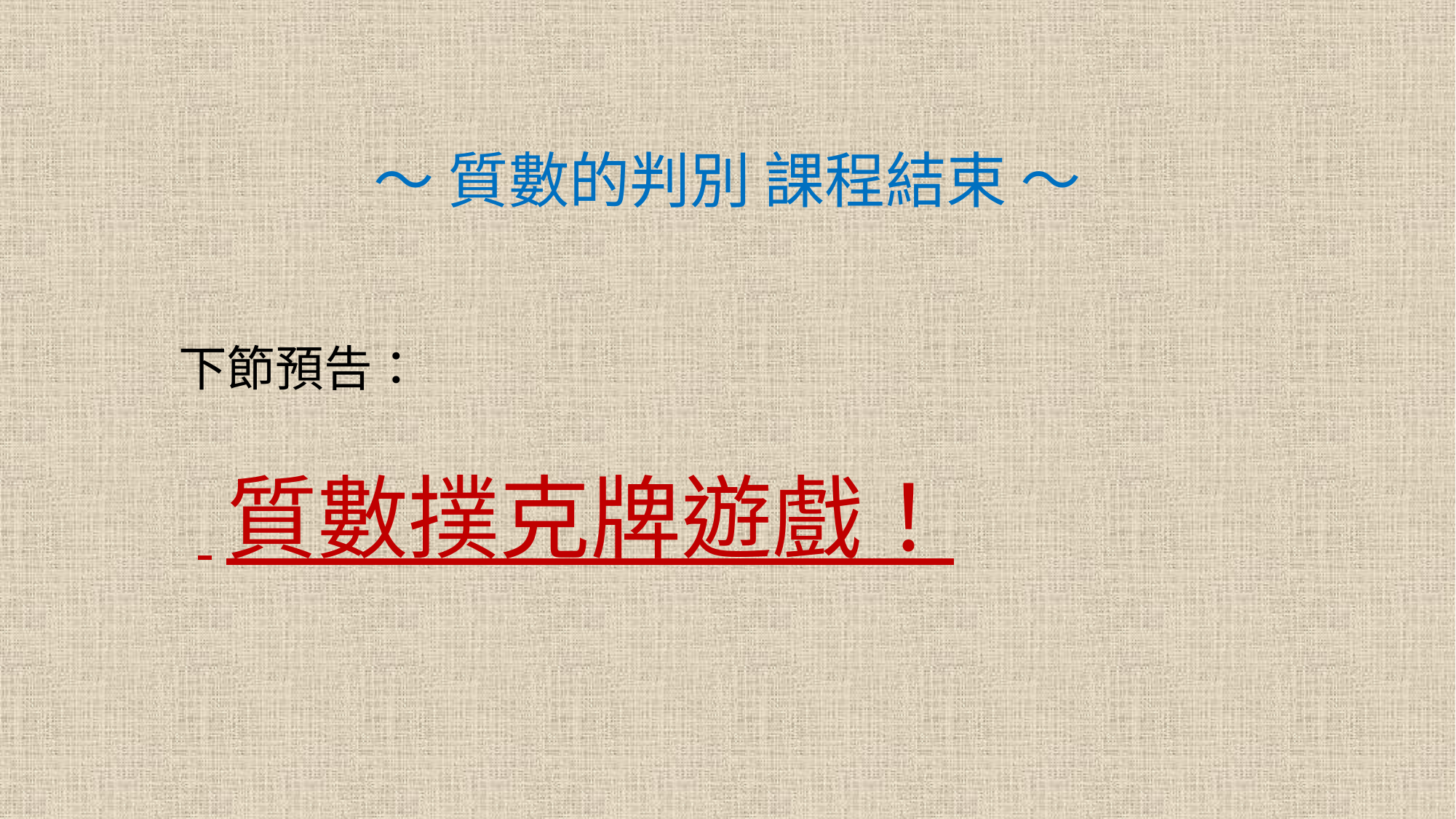

# ～ 質數的判別 課程結束 ～
          下節預告：

          質數撲克牌遊戲！